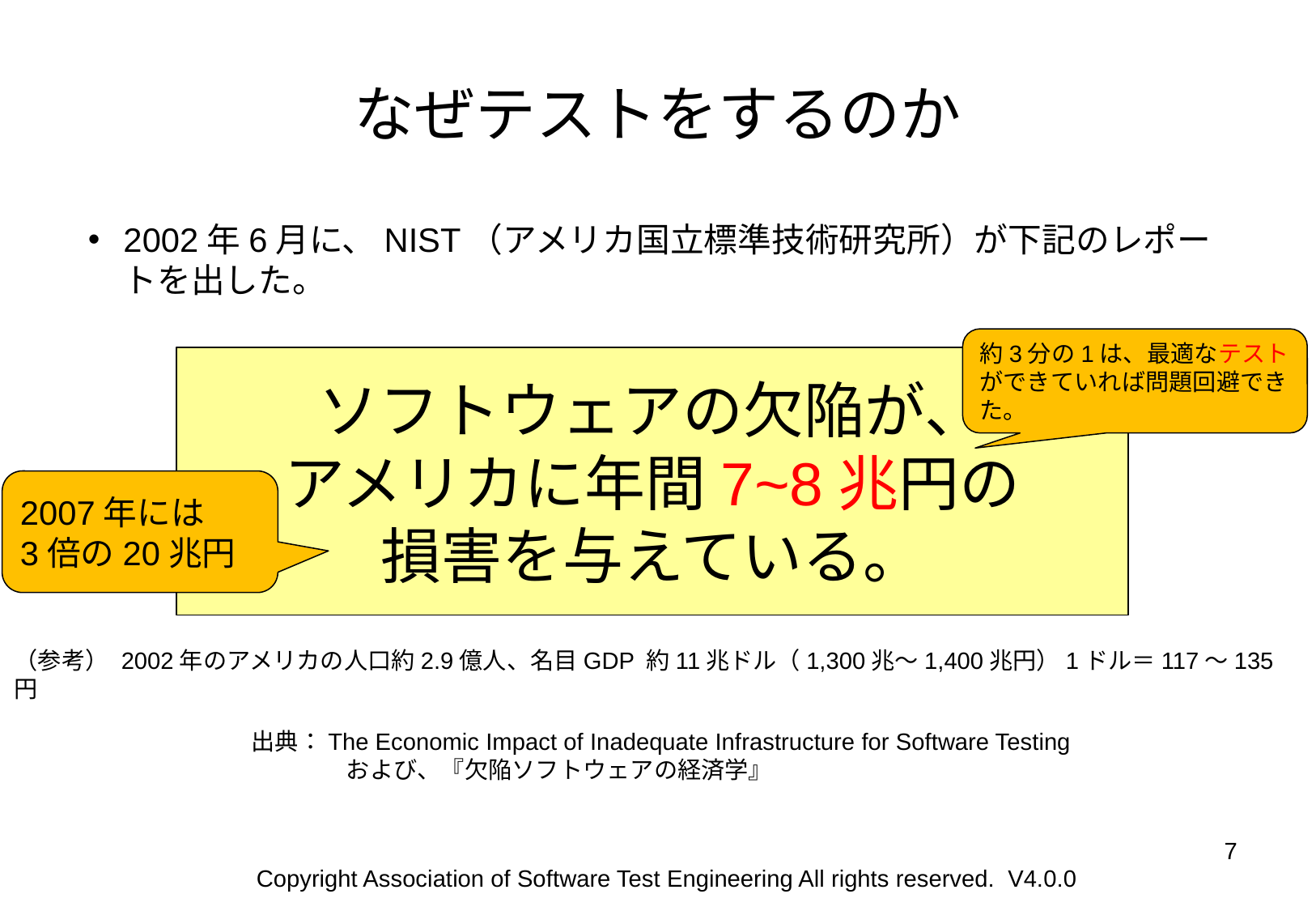

# なぜテストをするのか
2002年6月に、NIST（アメリカ国立標準技術研究所）が下記のレポートを出した。
約3分の1は、最適なテストができていれば問題回避できた。
ソフトウェアの欠陥が、
アメリカに年間7~8兆円の
損害を与えている。
2007年には
3倍の20兆円
（参考） 2002年のアメリカの人口約2.9億人、名目GDP 約11兆ドル（1,300兆～1,400兆円）1ドル＝117～135円
出典：The Economic Impact of Inadequate Infrastructure for Software Testing
　　　　および、『欠陥ソフトウェアの経済学』
7
Copyright Association of Software Test Engineering All rights reserved.  V4.0.0